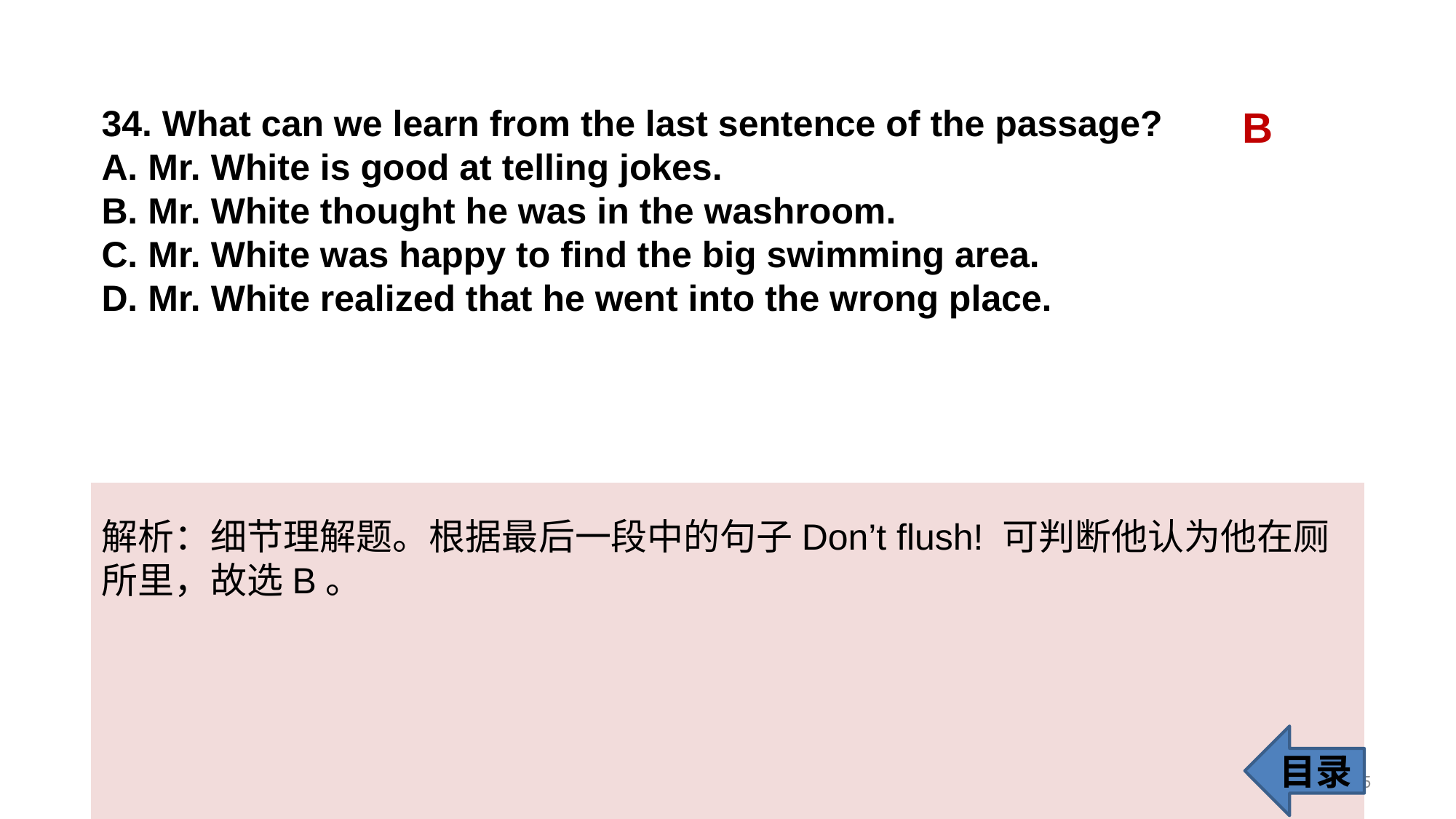

B
34. What can we learn from the last sentence of the passage?
A. Mr. White is good at telling jokes.
B. Mr. White thought he was in the washroom.
C. Mr. White was happy to find the big swimming area.
D. Mr. White realized that he went into the wrong place.

解析：细节理解题。根据最后一段中的句子Don’t flush! 可判断他认为他在厕所里，故选B。
目录
35